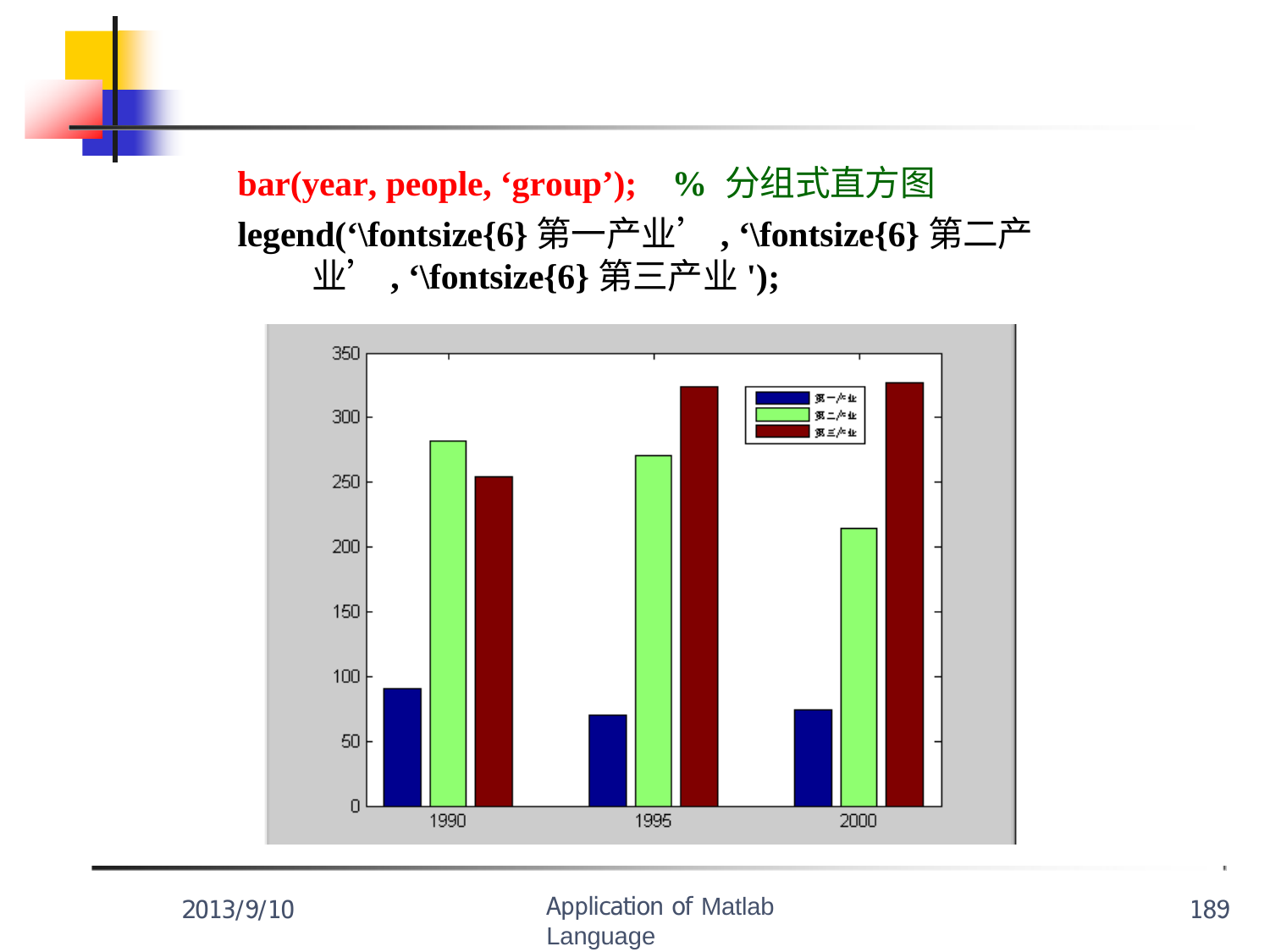

bar(year, people, ‘group’);	% 分组式直方图
legend(‘\fontsize{6}第一产业’, ‘\fontsize{6}第二产业’, ‘\fontsize{6}第三产业');

Application of Matlab Language
2013/9/10
189